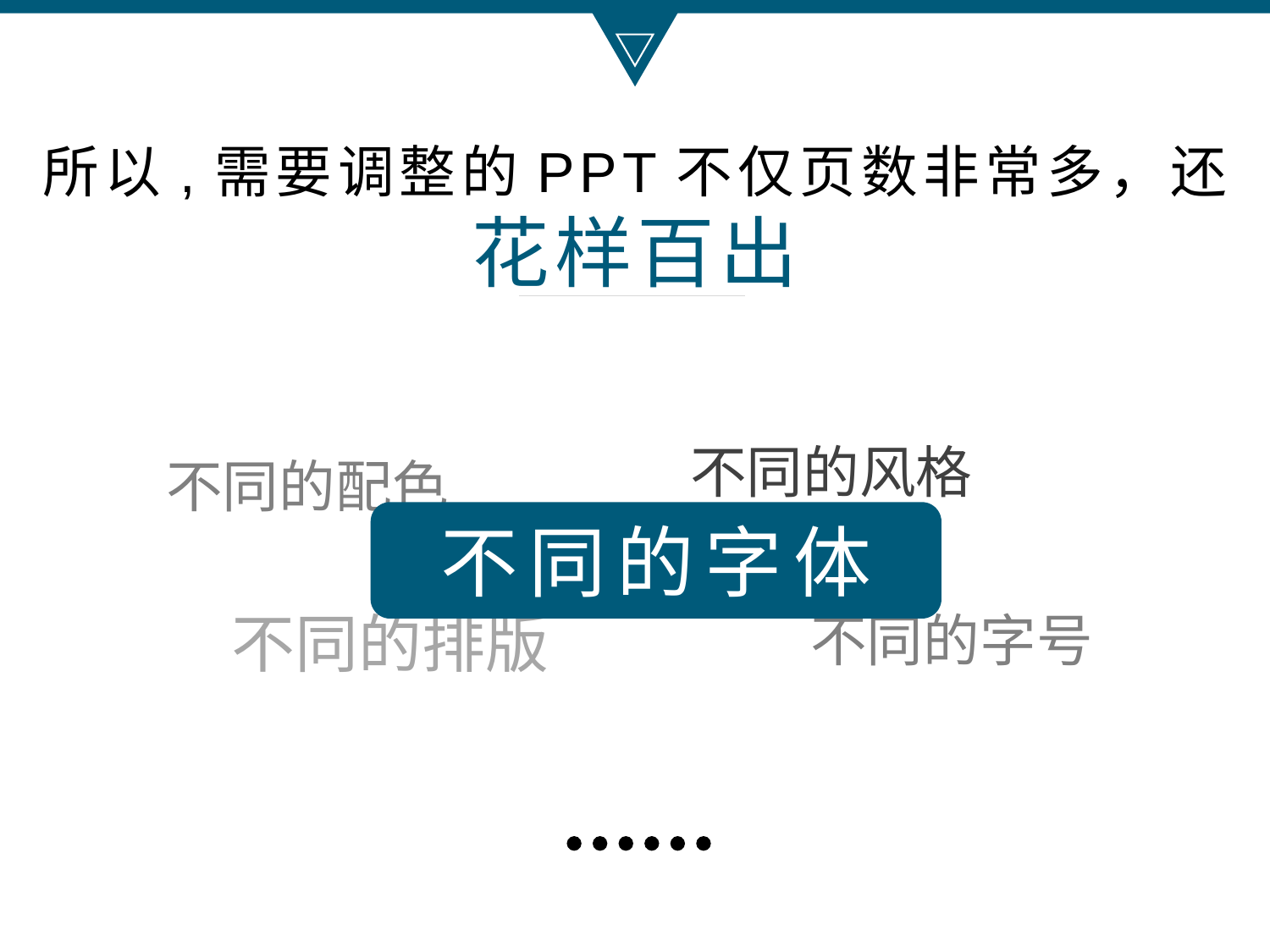

所以,需要调整的PPT不仅页数非常多，还
花样百出
不同的风格
不同的配色
不同的字体
不同的字号
不同的排版